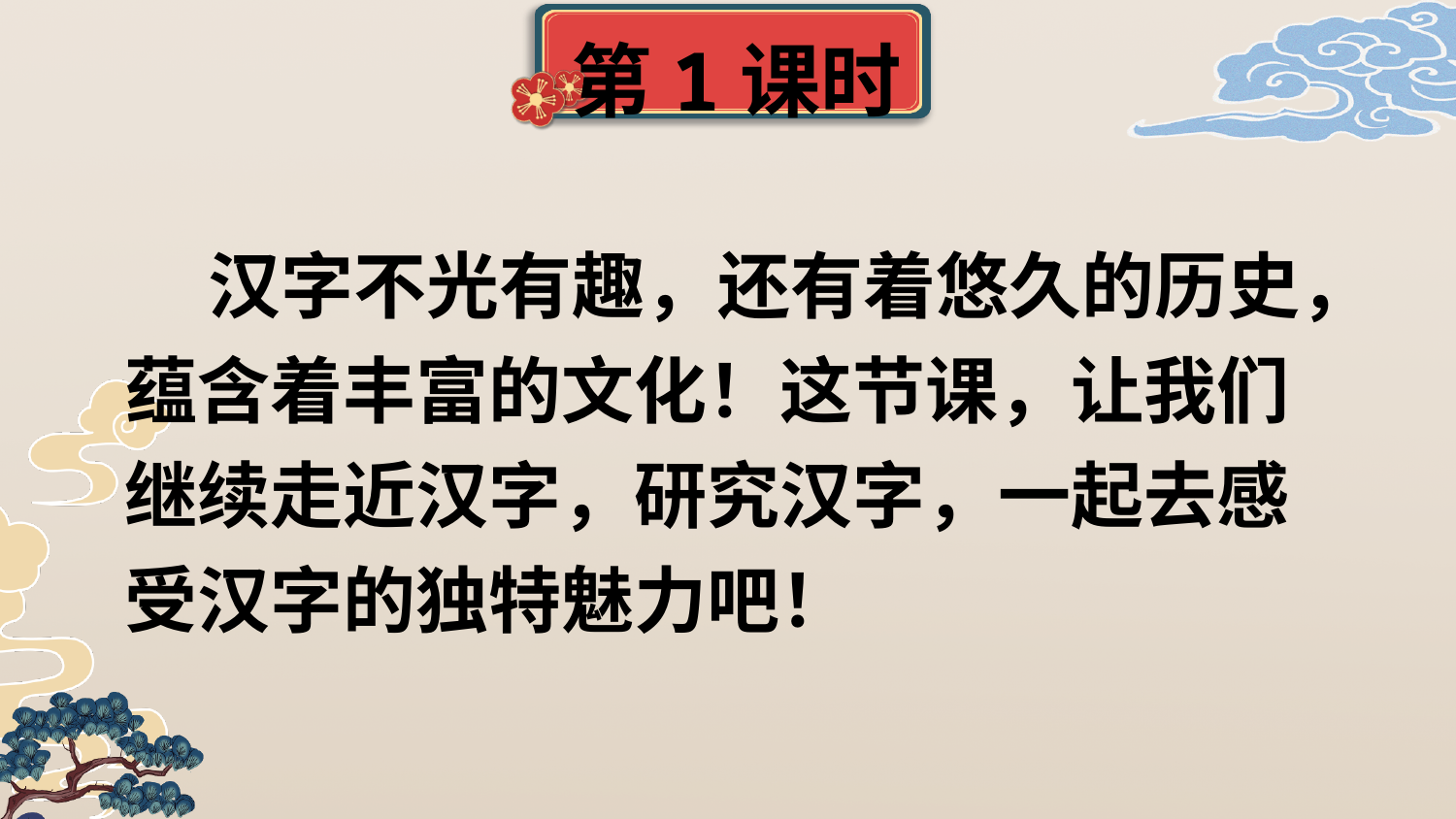

第1课时
    汉字不光有趣，还有着悠久的历史，蕴含着丰富的文化！这节课，让我们继续走近汉字，研究汉字，一起去感受汉字的独特魅力吧！